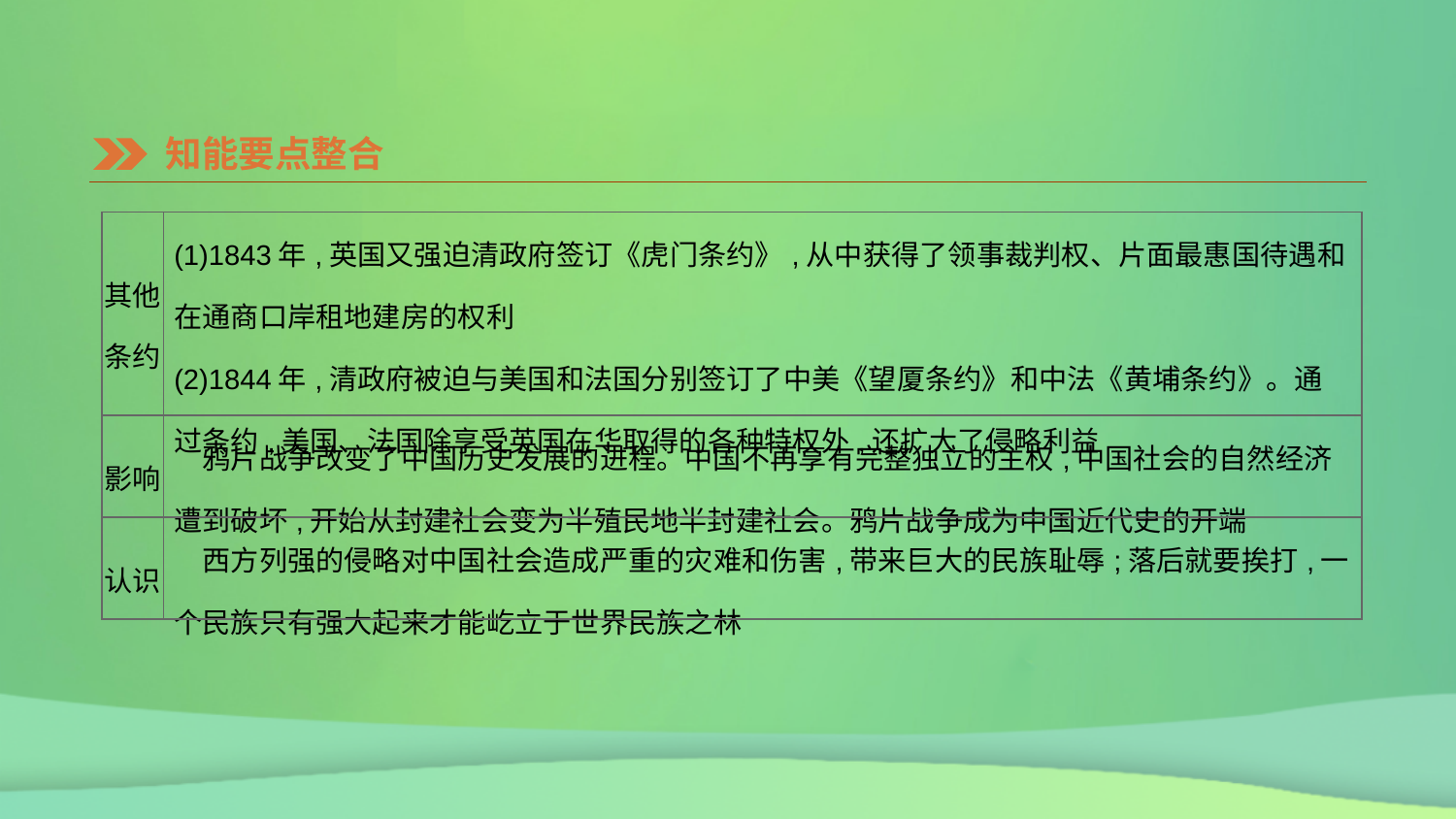

知能要点整合

| 其他条约 | (1)1843年,英国又强迫清政府签订《虎门条约》,从中获得了领事裁判权、片面最惠国待遇和在通商口岸租地建房的权利 (2)1844年,清政府被迫与美国和法国分别签订了中美《望厦条约》和中法《黄埔条约》。通过条约,美国、法国除享受英国在华取得的各种特权外,还扩大了侵略利益 |
| --- | --- |
| 影响 | 鸦片战争改变了中国历史发展的进程。中国不再享有完整独立的主权,中国社会的自然经济遭到破坏,开始从封建社会变为半殖民地半封建社会。鸦片战争成为中国近代史的开端 |
| 认识 | 西方列强的侵略对中国社会造成严重的灾难和伤害,带来巨大的民族耻辱;落后就要挨打,一个民族只有强大起来才能屹立于世界民族之林 |